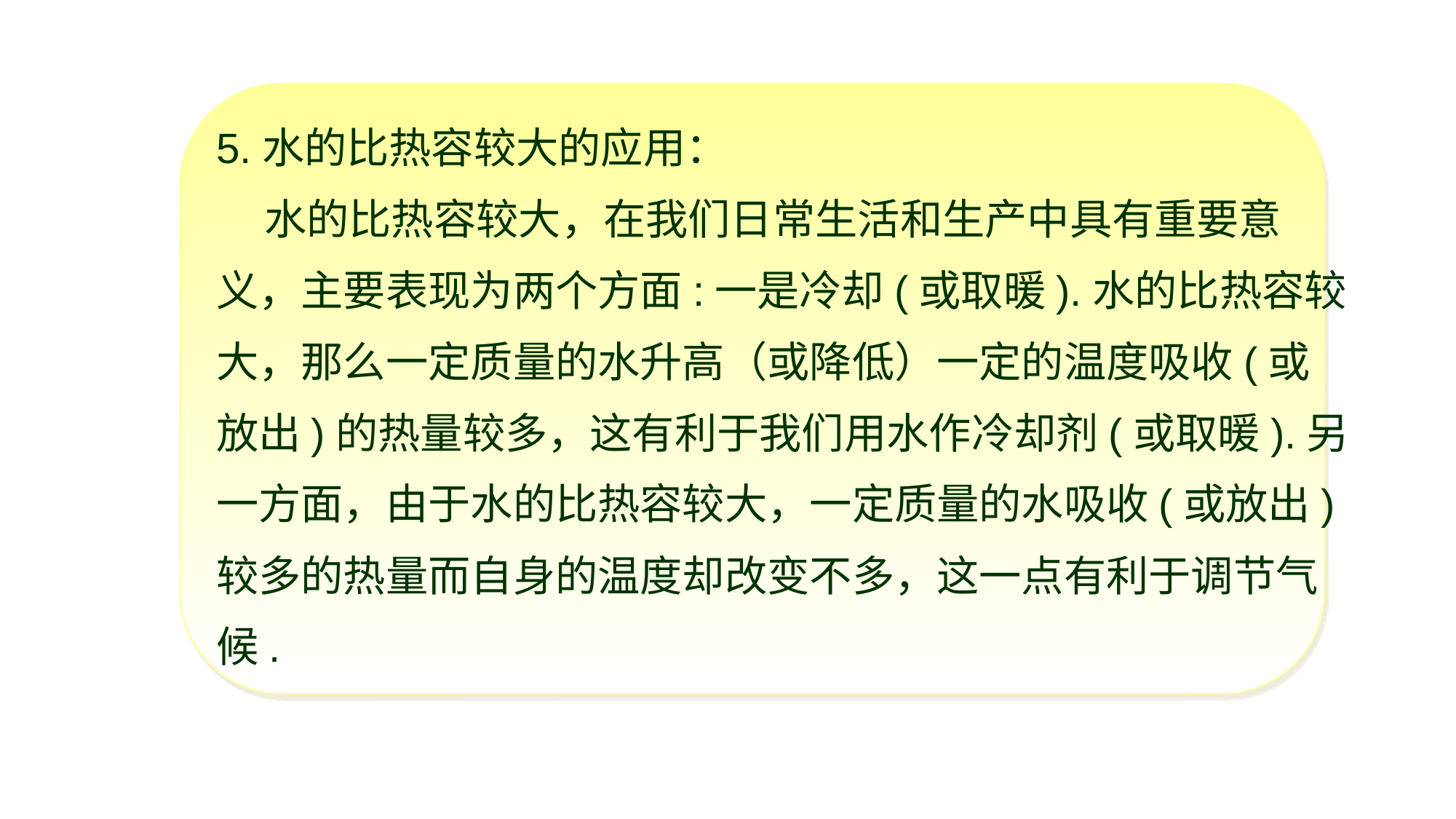

5.水的比热容较大的应用：
    水的比热容较大，在我们日常生活和生产中具有重要意
义，主要表现为两个方面:一是冷却(或取暖).水的比热容较
大，那么一定质量的水升高（或降低）一定的温度吸收(或
放出)的热量较多，这有利于我们用水作冷却剂(或取暖).另
一方面，由于水的比热容较大，一定质量的水吸收(或放出)
较多的热量而自身的温度却改变不多，这一点有利于调节气
候.